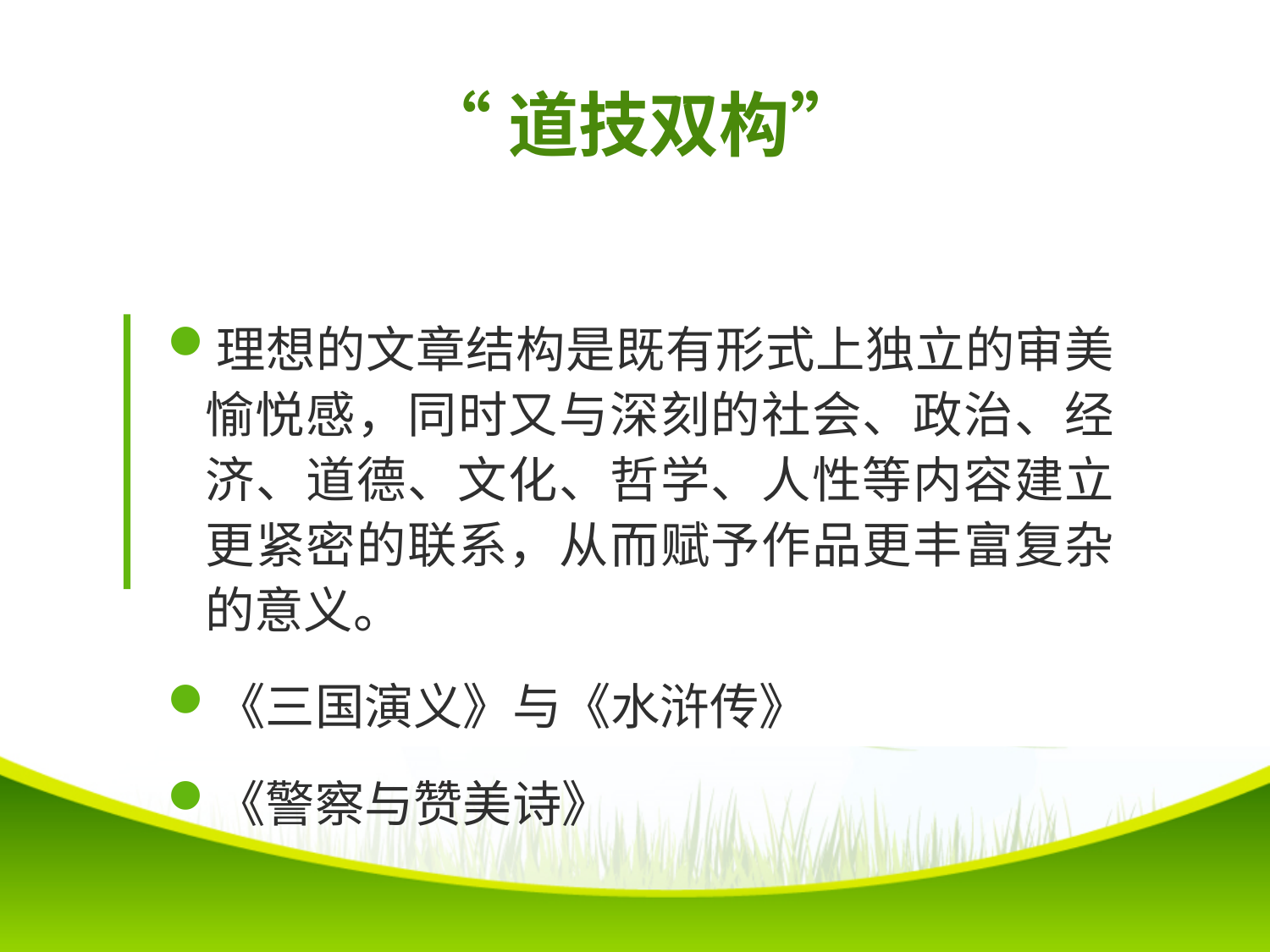

# “道技双构”

理想的文章结构是既有形式上独立的审美愉悦感，同时又与深刻的社会、政治、经济、道德、文化、哲学、人性等内容建立更紧密的联系，从而赋予作品更丰富复杂的意义。
《三国演义》与《水浒传》
《警察与赞美诗》